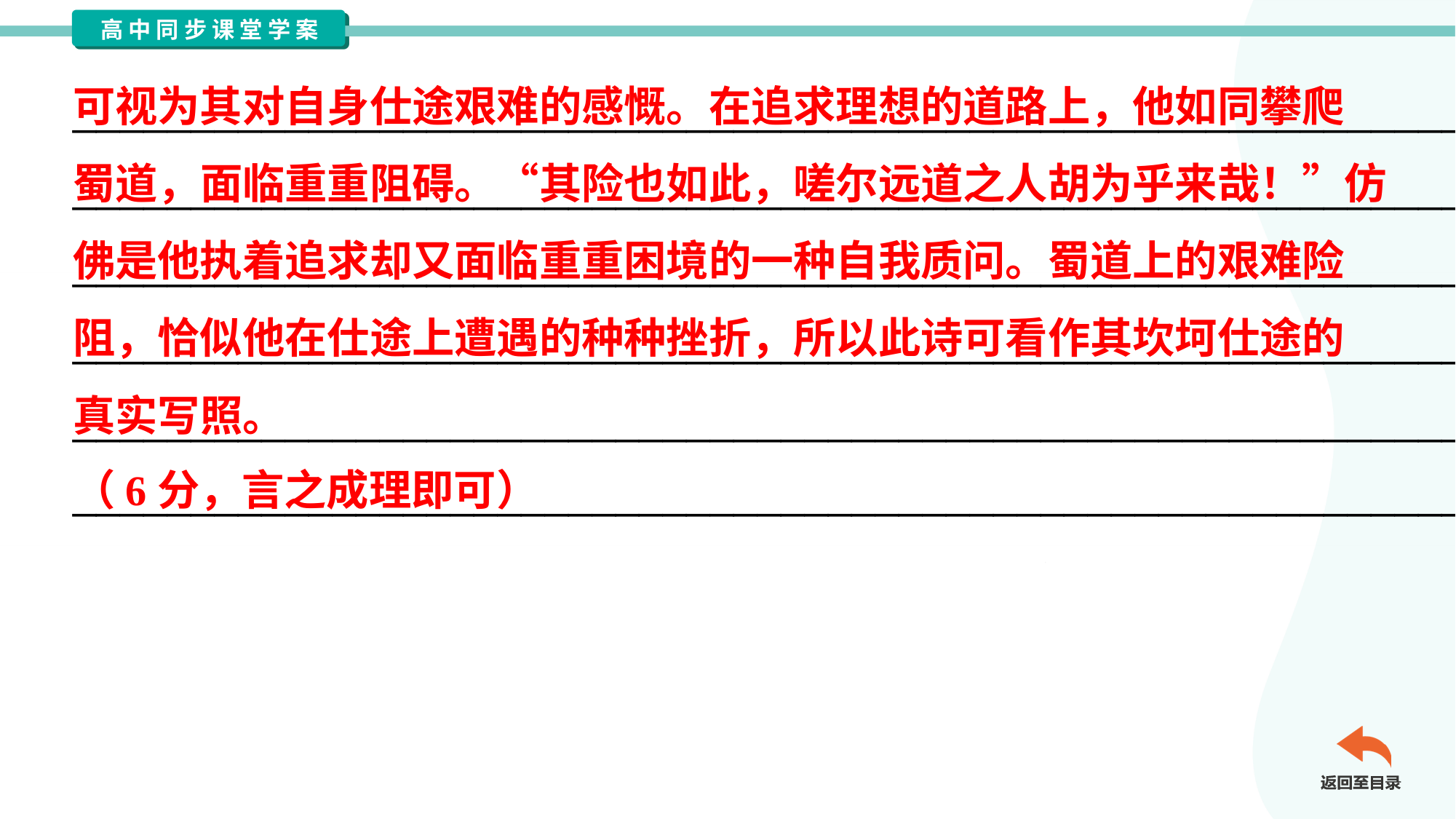

可视为其对自身仕途艰难的感慨。在追求理想的道路上，他如同攀爬
蜀道，面临重重阻碍。“其险也如此，嗟尔远道之人胡为乎来哉！”仿
佛是他执着追求却又面临重重困境的一种自我质问。蜀道上的艰难险
阻，恰似他在仕途上遭遇的种种挫折，所以此诗可看作其坎坷仕途的
真实写照。
（6分，言之成理即可）
_____________________________________________________________
_____________________________________________________________
_____________________________________________________________
_____________________________________________________________
_____________________________________________________________
_____________________________________________________________